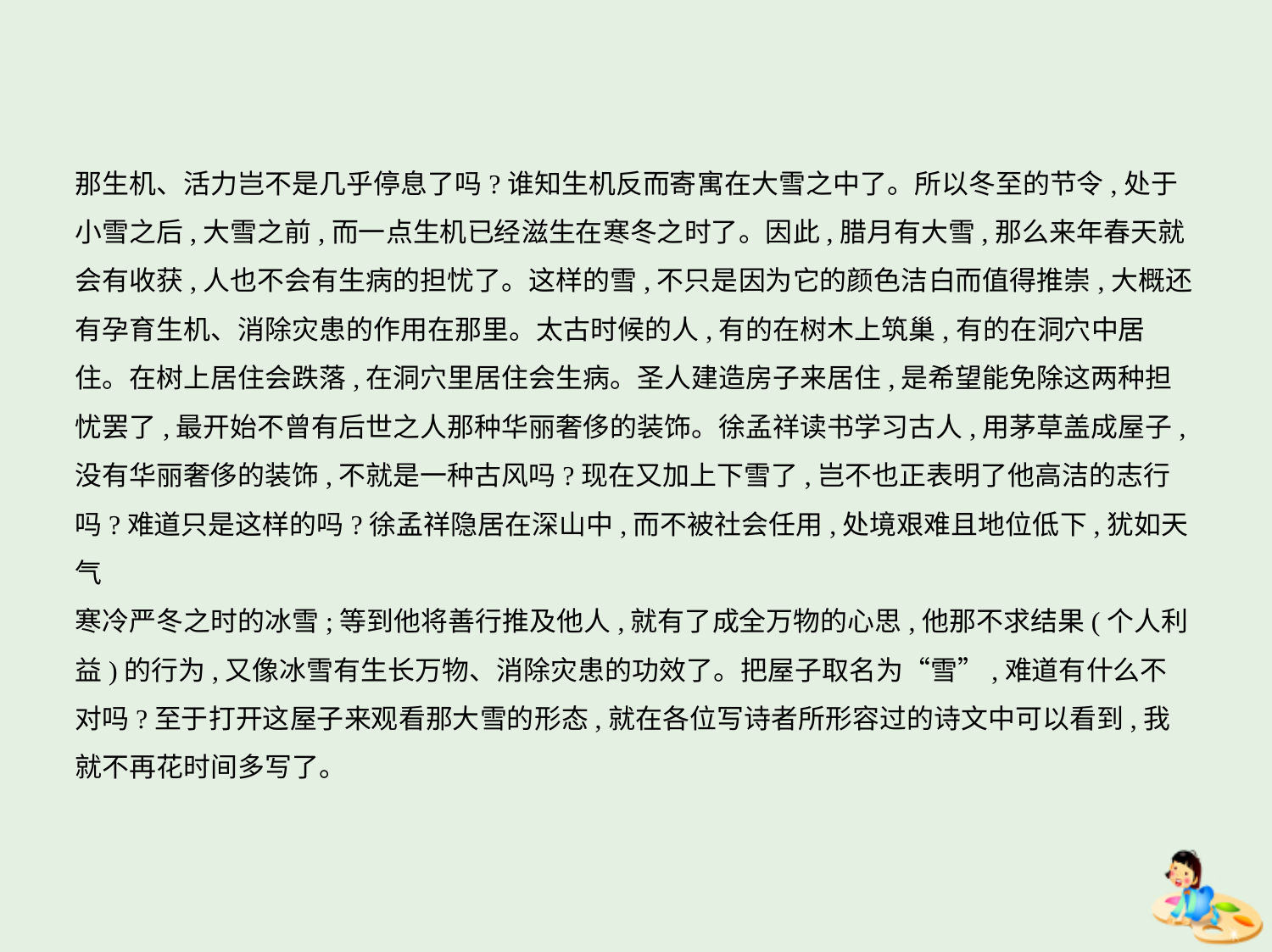

那生机、活力岂不是几乎停息了吗?谁知生机反而寄寓在大雪之中了。所以冬至的节令,处于
小雪之后,大雪之前,而一点生机已经滋生在寒冬之时了。因此,腊月有大雪,那么来年春天就
会有收获,人也不会有生病的担忧了。这样的雪,不只是因为它的颜色洁白而值得推崇,大概还
有孕育生机、消除灾患的作用在那里。太古时候的人,有的在树木上筑巢,有的在洞穴中居
住。在树上居住会跌落,在洞穴里居住会生病。圣人建造房子来居住,是希望能免除这两种担
忧罢了,最开始不曾有后世之人那种华丽奢侈的装饰。徐孟祥读书学习古人,用茅草盖成屋子,
没有华丽奢侈的装饰,不就是一种古风吗?现在又加上下雪了,岂不也正表明了他高洁的志行
吗?难道只是这样的吗?徐孟祥隐居在深山中,而不被社会任用,处境艰难且地位低下,犹如天气
寒冷严冬之时的冰雪;等到他将善行推及他人,就有了成全万物的心思,他那不求结果(个人利
益)的行为,又像冰雪有生长万物、消除灾患的功效了。把屋子取名为“雪”,难道有什么不
对吗?至于打开这屋子来观看那大雪的形态,就在各位写诗者所形容过的诗文中可以看到,我
就不再花时间多写了。